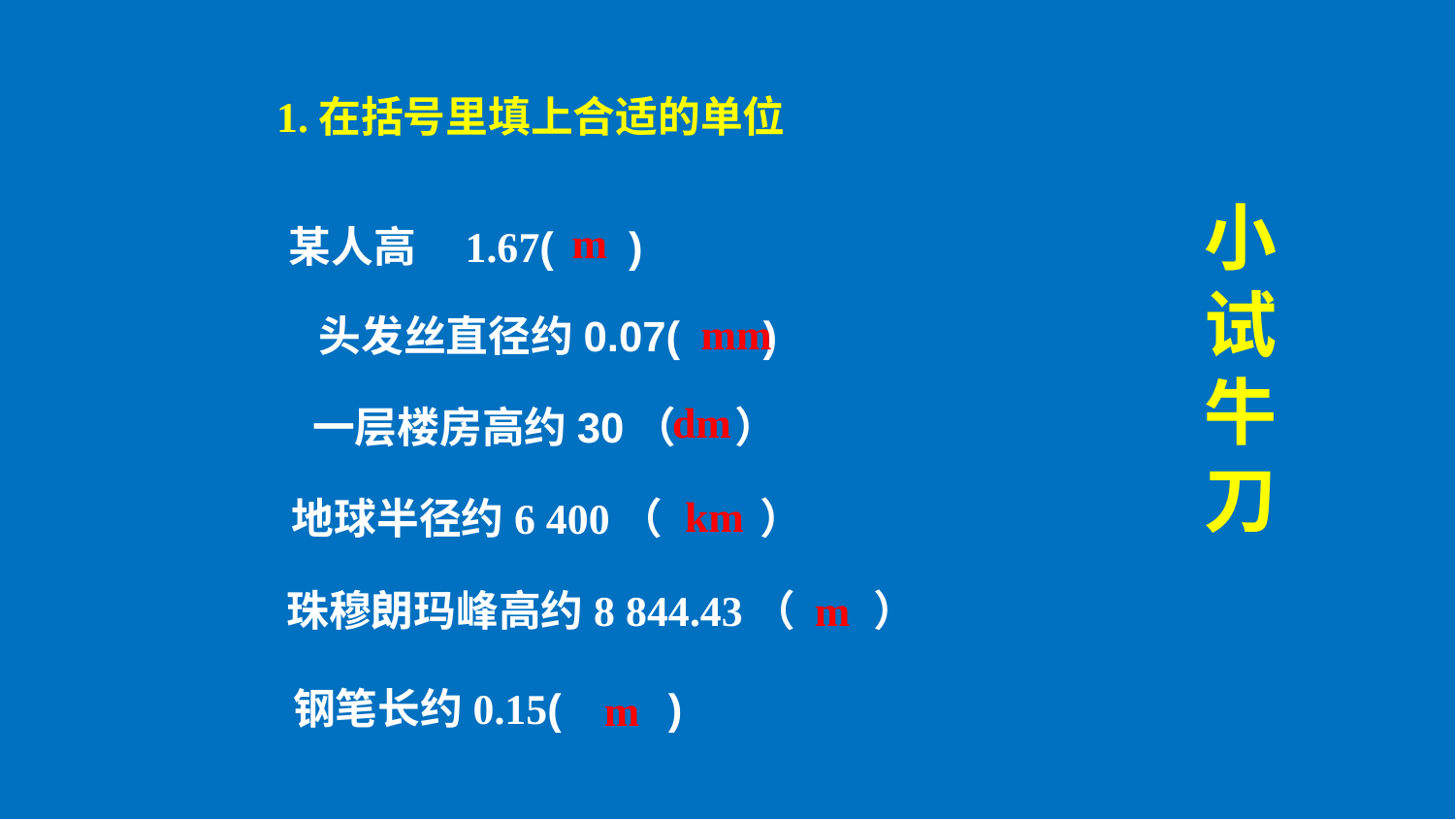

1.在括号里填上合适的单位
小试牛刀
m
某人高    1.67(       )
mm
头发丝直径约0.07(       )
 dm
一层楼房高约30（      ）
km
地球半径约6 400（          ）
珠穆朗玛峰高约8 844.43（        ）
m
钢笔长约0.15(          )
m